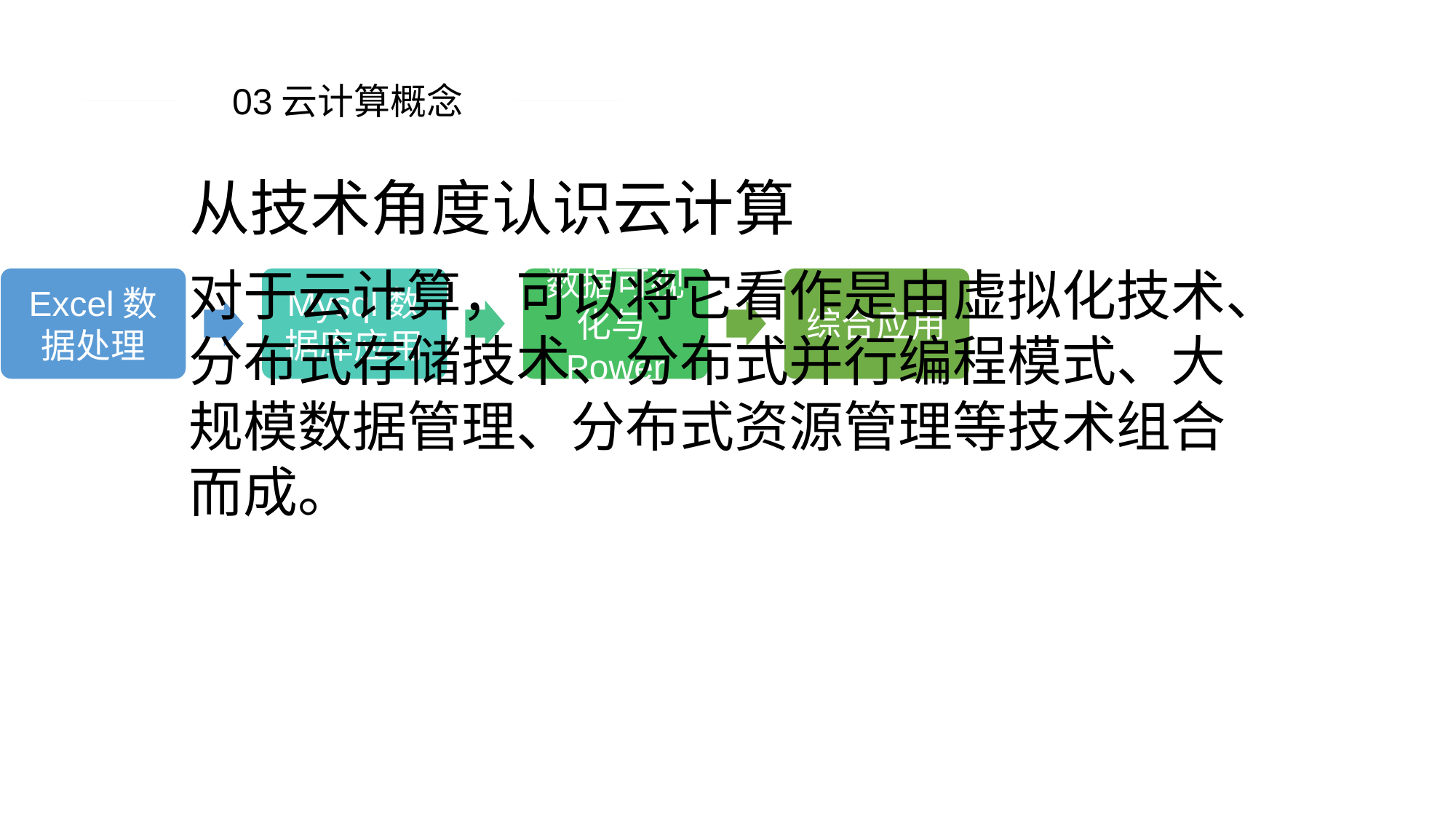

03云计算概念
Excel数据处理

Mysql数据库应用

数据可视化与Power

综合应用
从技术角度认识云计算
对于云计算，可以将它看作是由虚拟化技术、分布式存储技术、分布式并行编程模式、大规模数据管理、分布式资源管理等技术组合而成。

PPT模板 http://www.1ppt.com/moban/